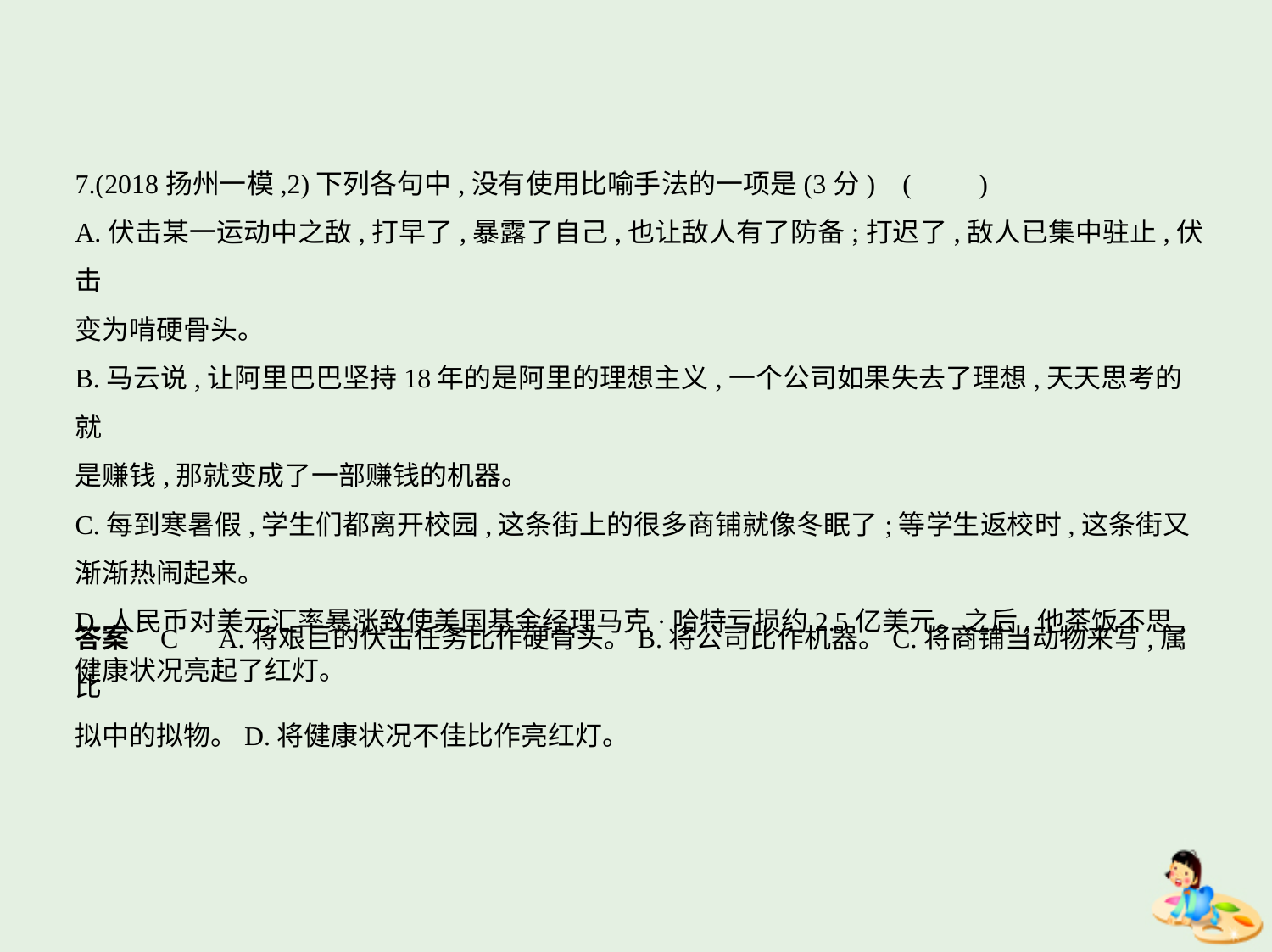

7.(2018扬州一模,2)下列各句中,没有使用比喻手法的一项是(3分) (　　)
A.伏击某一运动中之敌,打早了,暴露了自己,也让敌人有了防备;打迟了,敌人已集中驻止,伏击
变为啃硬骨头。
B.马云说,让阿里巴巴坚持18年的是阿里的理想主义,一个公司如果失去了理想,天天思考的就
是赚钱,那就变成了一部赚钱的机器。
C.每到寒暑假,学生们都离开校园,这条街上的很多商铺就像冬眠了;等学生返校时,这条街又
渐渐热闹起来。
D.人民币对美元汇率暴涨致使美国基金经理马克·哈特亏损约2.5亿美元。之后,他茶饭不思,
健康状况亮起了红灯。
答案    C　A.将艰巨的伏击任务比作硬骨头。B.将公司比作机器。C.将商铺当动物来写,属比
拟中的拟物。D.将健康状况不佳比作亮红灯。